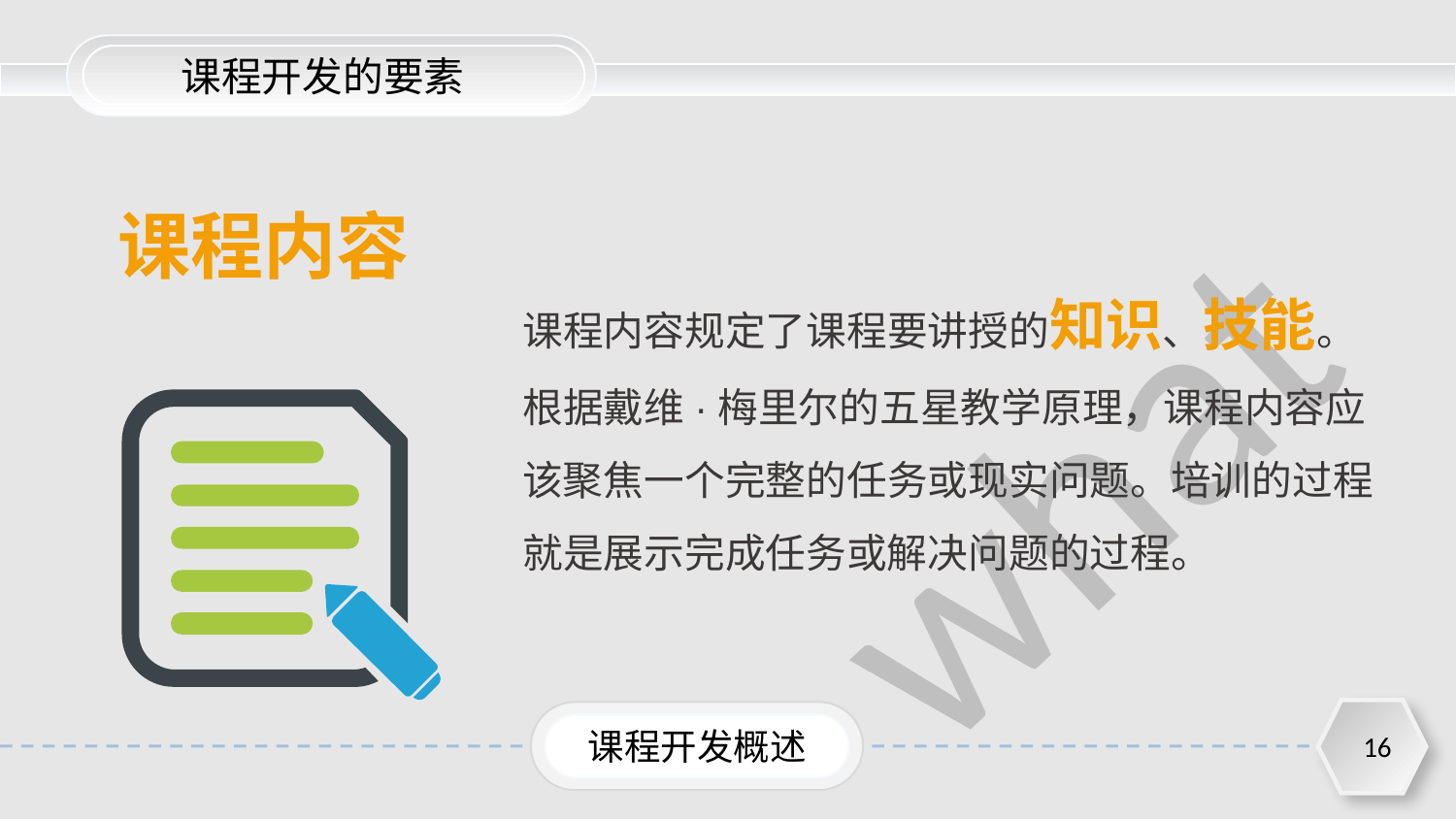

课程开发的要素
课程内容
课程内容规定了课程要讲授的知识、技能。根据戴维·梅里尔的五星教学原理，课程内容应该聚焦一个完整的任务或现实问题。培训的过程就是展示完成任务或解决问题的过程。
what

课程开发概述